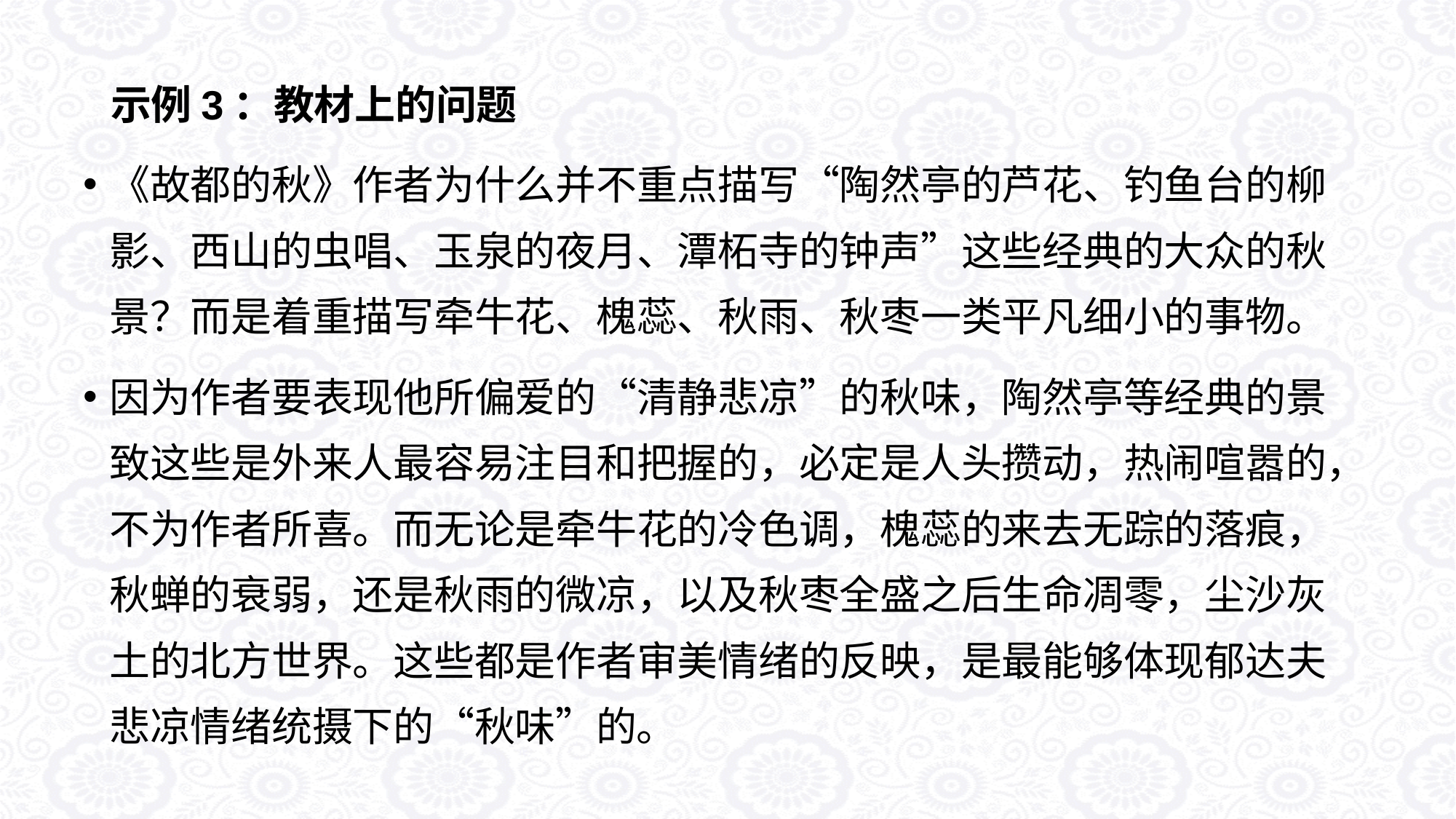

示例3：教材上的问题
《故都的秋》作者为什么并不重点描写“陶然亭的芦花、钓鱼台的柳影、西山的虫唱、玉泉的夜月、潭柘寺的钟声”这些经典的大众的秋景？而是着重描写牵牛花、槐蕊、秋雨、秋枣一类平凡细小的事物。
因为作者要表现他所偏爱的“清静悲凉”的秋味，陶然亭等经典的景致这些是外来人最容易注目和把握的，必定是人头攒动，热闹喧嚣的，不为作者所喜。而无论是牵牛花的冷色调，槐蕊的来去无踪的落痕，秋蝉的衰弱，还是秋雨的微凉，以及秋枣全盛之后生命凋零，尘沙灰土的北方世界。这些都是作者审美情绪的反映，是最能够体现郁达夫悲凉情绪统摄下的“秋味”的。